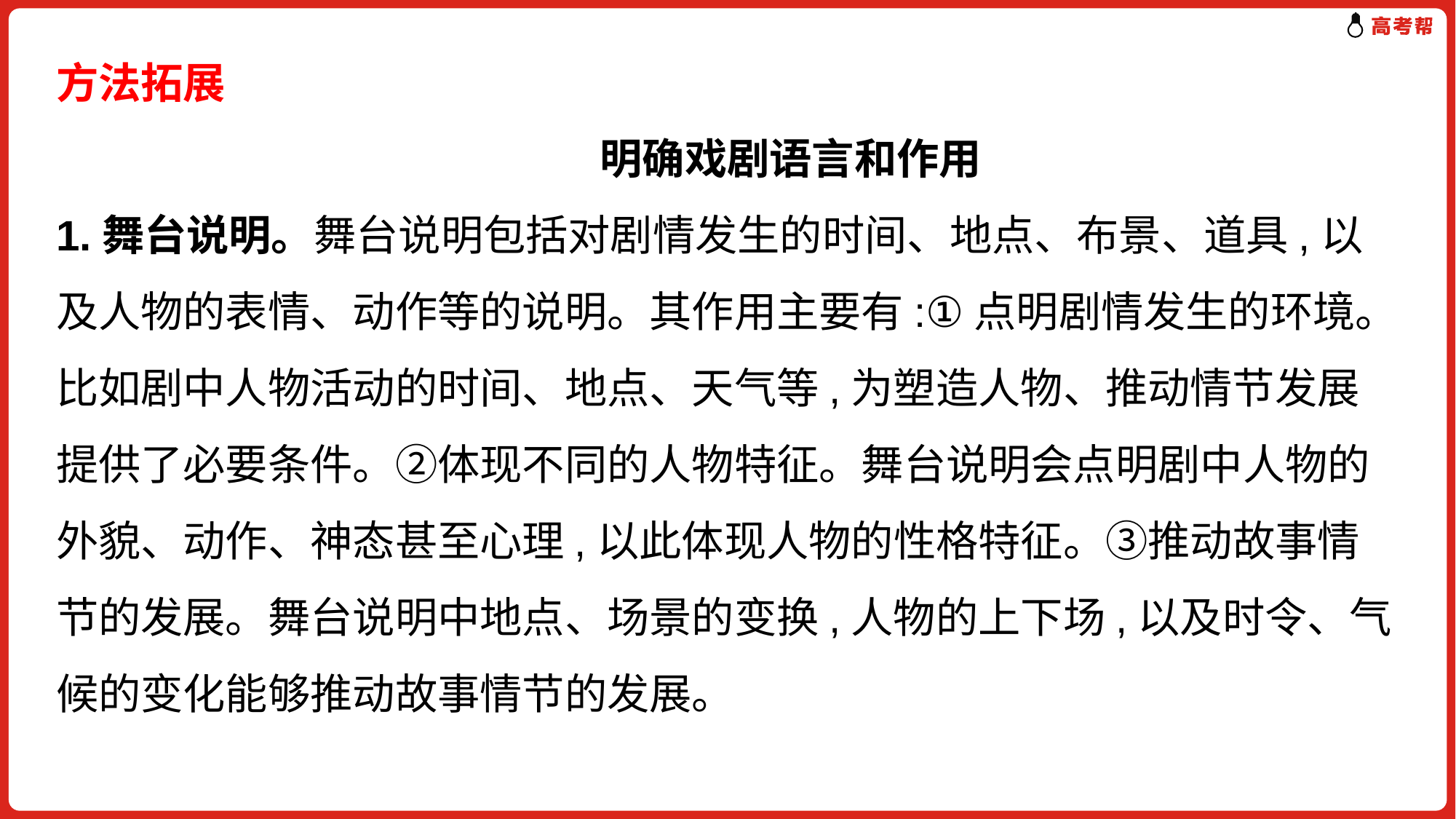

方法拓展
　　　明确戏剧语言和作用
1.舞台说明。舞台说明包括对剧情发生的时间、地点、布景、道具,以及人物的表情、动作等的说明。其作用主要有:①点明剧情发生的环境。比如剧中人物活动的时间、地点、天气等,为塑造人物、推动情节发展提供了必要条件。②体现不同的人物特征。舞台说明会点明剧中人物的外貌、动作、神态甚至心理,以此体现人物的性格特征。③推动故事情节的发展。舞台说明中地点、场景的变换,人物的上下场,以及时令、气候的变化能够推动故事情节的发展。